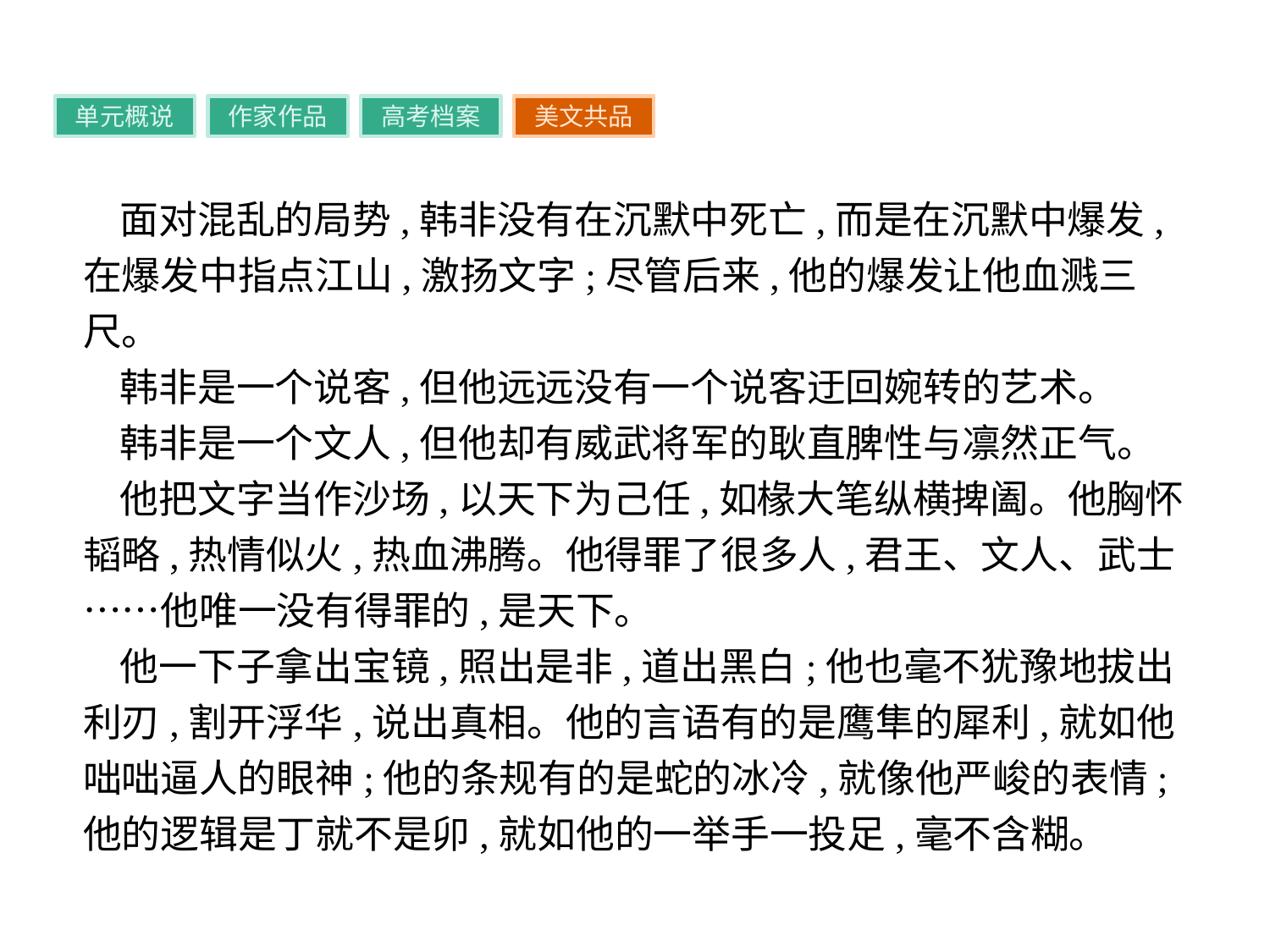

单元概说
作家作品
高考档案
美文共品
面对混乱的局势,韩非没有在沉默中死亡,而是在沉默中爆发,在爆发中指点江山,激扬文字;尽管后来,他的爆发让他血溅三尺。
韩非是一个说客,但他远远没有一个说客迂回婉转的艺术。
韩非是一个文人,但他却有威武将军的耿直脾性与凛然正气。
他把文字当作沙场,以天下为己任,如椽大笔纵横捭阖。他胸怀韬略,热情似火,热血沸腾。他得罪了很多人,君王、文人、武士……他唯一没有得罪的,是天下。
他一下子拿出宝镜,照出是非,道出黑白;他也毫不犹豫地拔出利刃,割开浮华,说出真相。他的言语有的是鹰隼的犀利,就如他咄咄逼人的眼神;他的条规有的是蛇的冰冷,就像他严峻的表情;他的逻辑是丁就不是卯,就如他的一举手一投足,毫不含糊。